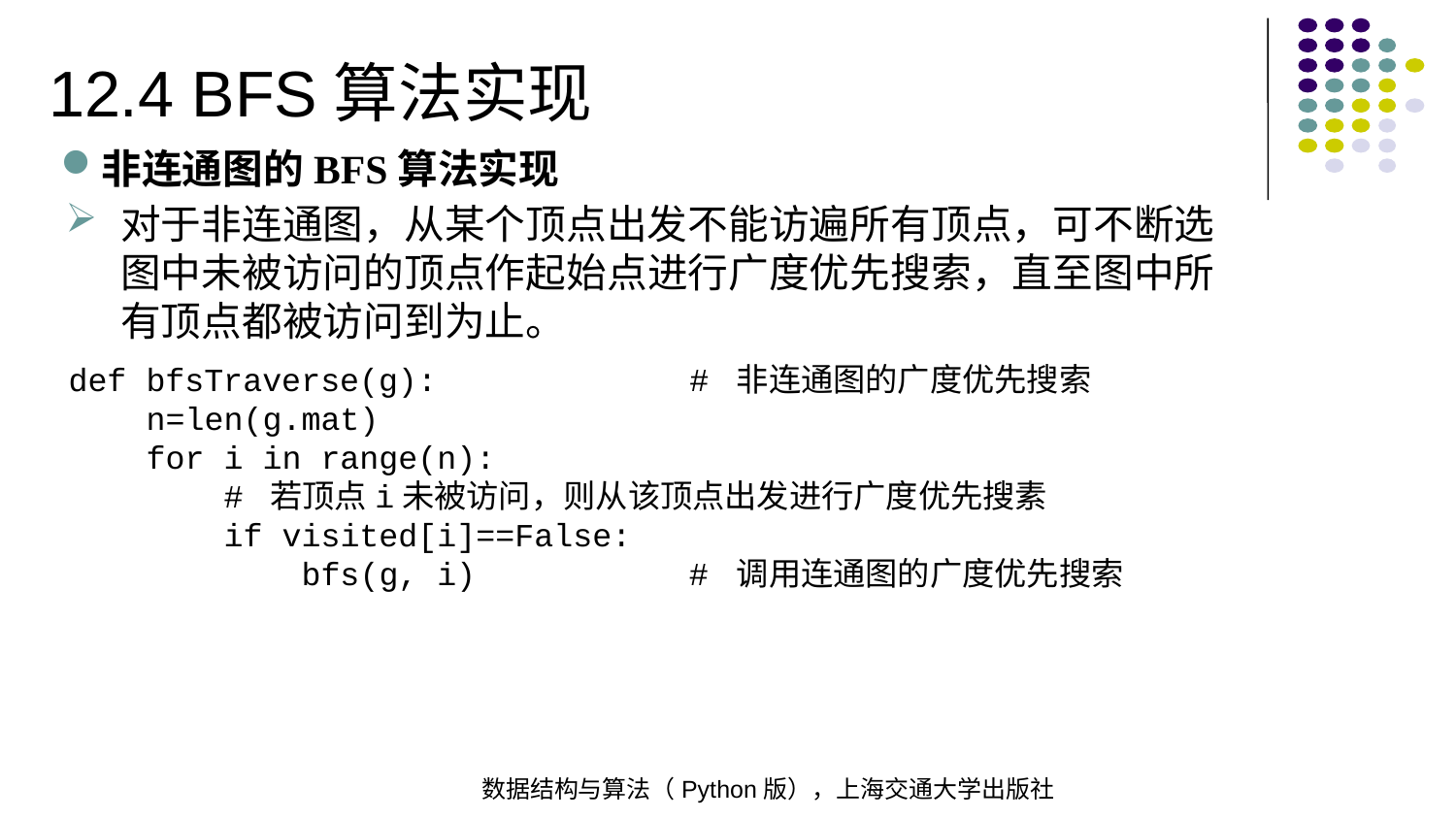

12.4 BFS算法实现
非连通图的BFS算法实现
对于非连通图，从某个顶点出发不能访遍所有顶点，可不断选图中未被访问的顶点作起始点进行广度优先搜索，直至图中所有顶点都被访问到为止。
def bfsTraverse(g):             # 非连通图的广度优先搜索
    n=len(g.mat)
    for i in range(n):
        # 若顶点i未被访问，则从该顶点出发进行广度优先搜素
        if visited[i]==False:
            bfs(g, i)           # 调用连通图的广度优先搜索